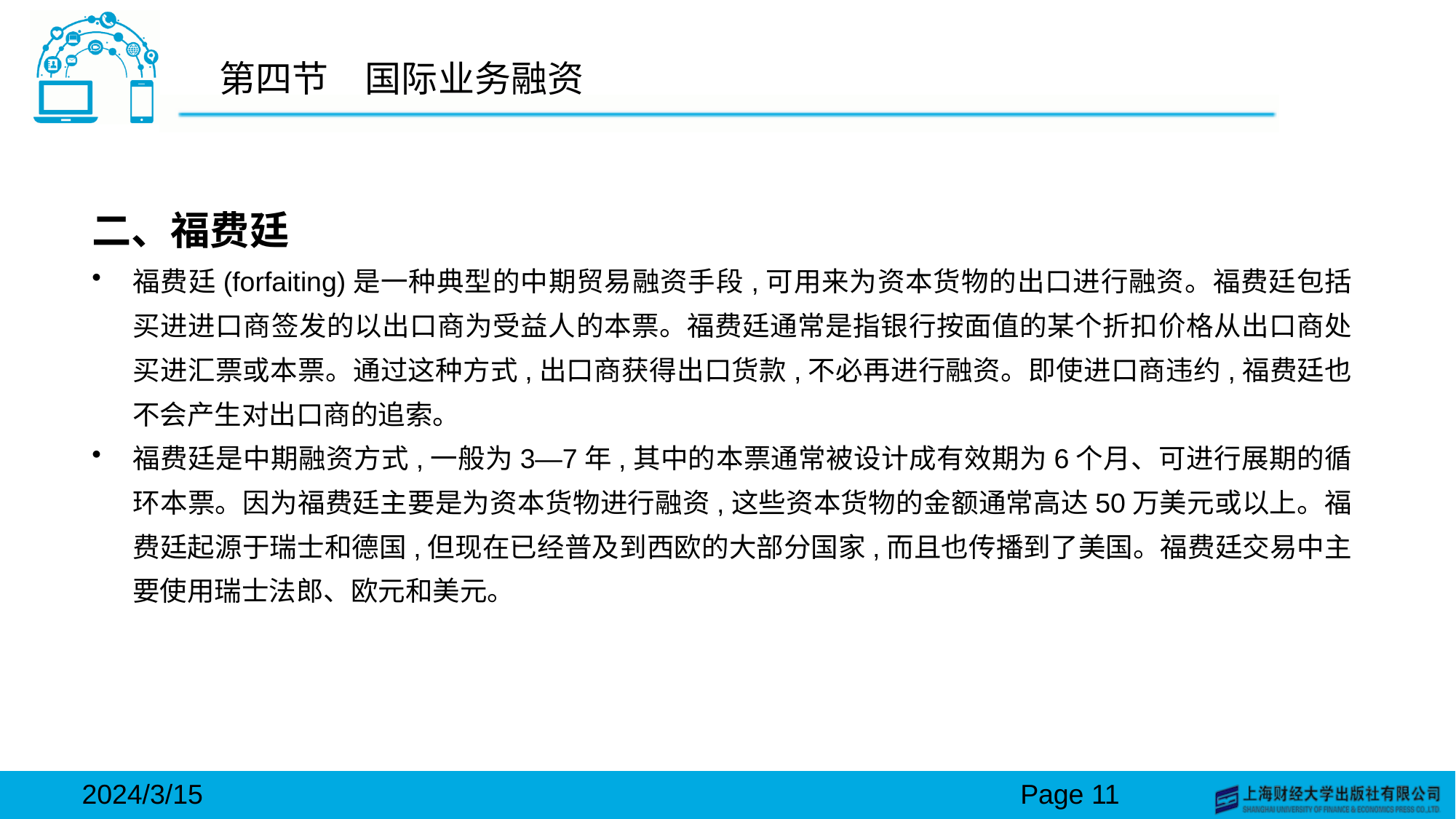

# 第四节　国际业务融资
二、福费廷
福费廷(forfaiting)是一种典型的中期贸易融资手段,可用来为资本货物的出口进行融资。福费廷包括买进进口商签发的以出口商为受益人的本票。福费廷通常是指银行按面值的某个折扣价格从出口商处买进汇票或本票。通过这种方式,出口商获得出口货款,不必再进行融资。即使进口商违约,福费廷也不会产生对出口商的追索。
福费廷是中期融资方式,一般为3—7年,其中的本票通常被设计成有效期为6个月、可进行展期的循环本票。因为福费廷主要是为资本货物进行融资,这些资本货物的金额通常高达50万美元或以上。福费廷起源于瑞士和德国,但现在已经普及到西欧的大部分国家,而且也传播到了美国。福费廷交易中主要使用瑞士法郎、欧元和美元。

2024/3/15
Page 11